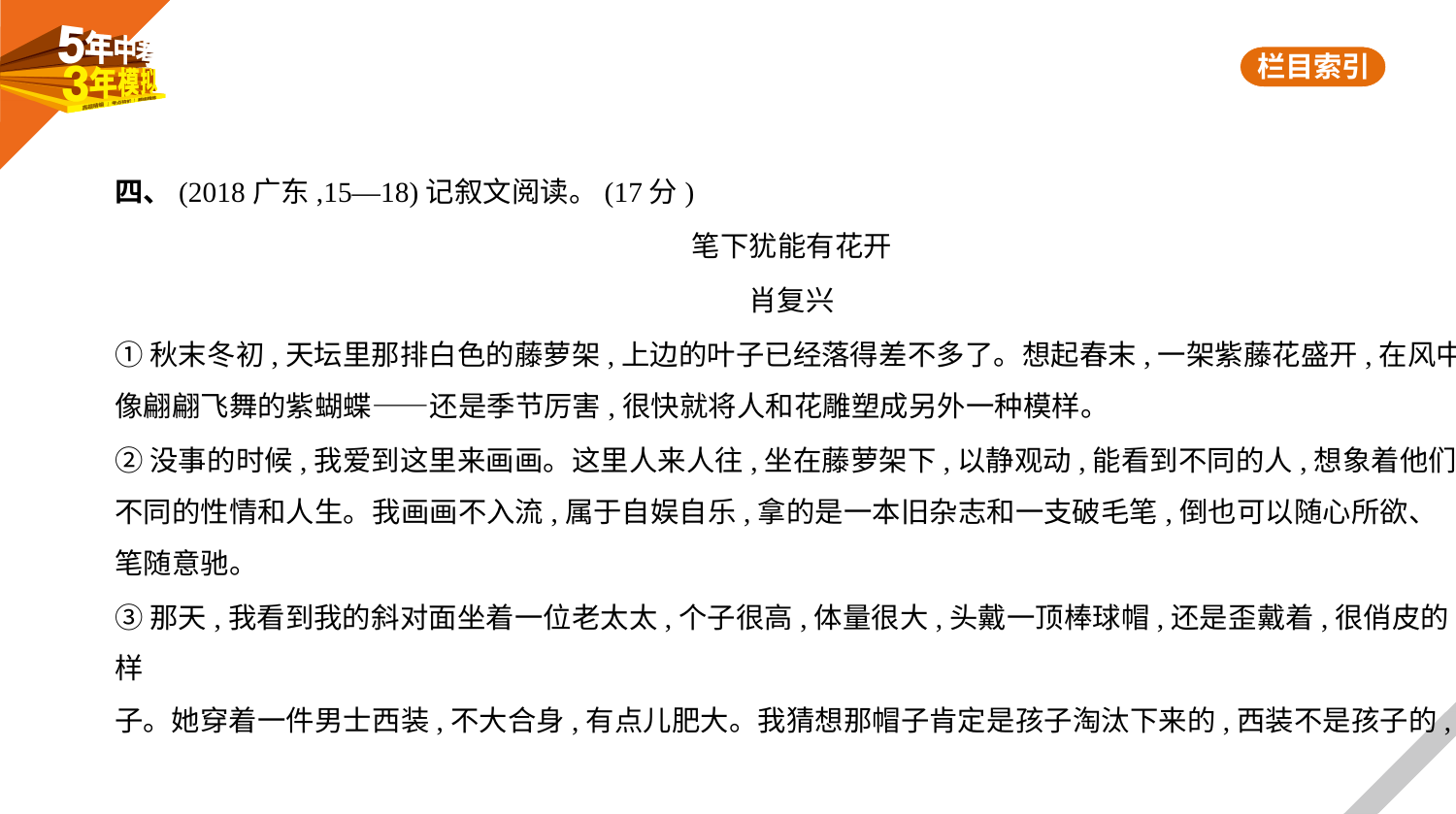

四、(2018广东,15—18)记叙文阅读。(17分)
笔下犹能有花开
肖复兴
①秋末冬初,天坛里那排白色的藤萝架,上边的叶子已经落得差不多了。想起春末,一架紫藤花盛开,在风中
像翩翩飞舞的紫蝴蝶——还是季节厉害,很快就将人和花雕塑成另外一种模样。
②没事的时候,我爱到这里来画画。这里人来人往,坐在藤萝架下,以静观动,能看到不同的人,想象着他们
不同的性情和人生。我画画不入流,属于自娱自乐,拿的是一本旧杂志和一支破毛笔,倒也可以随心所欲、
笔随意驰。
③那天,我看到我的斜对面坐着一位老太太,个子很高,体量很大,头戴一顶棒球帽,还是歪戴着,很俏皮的样
子。她穿着一件男士西装,不大合身,有点儿肥大。我猜想那帽子肯定是孩子淘汰下来的,西装不是孩子的,